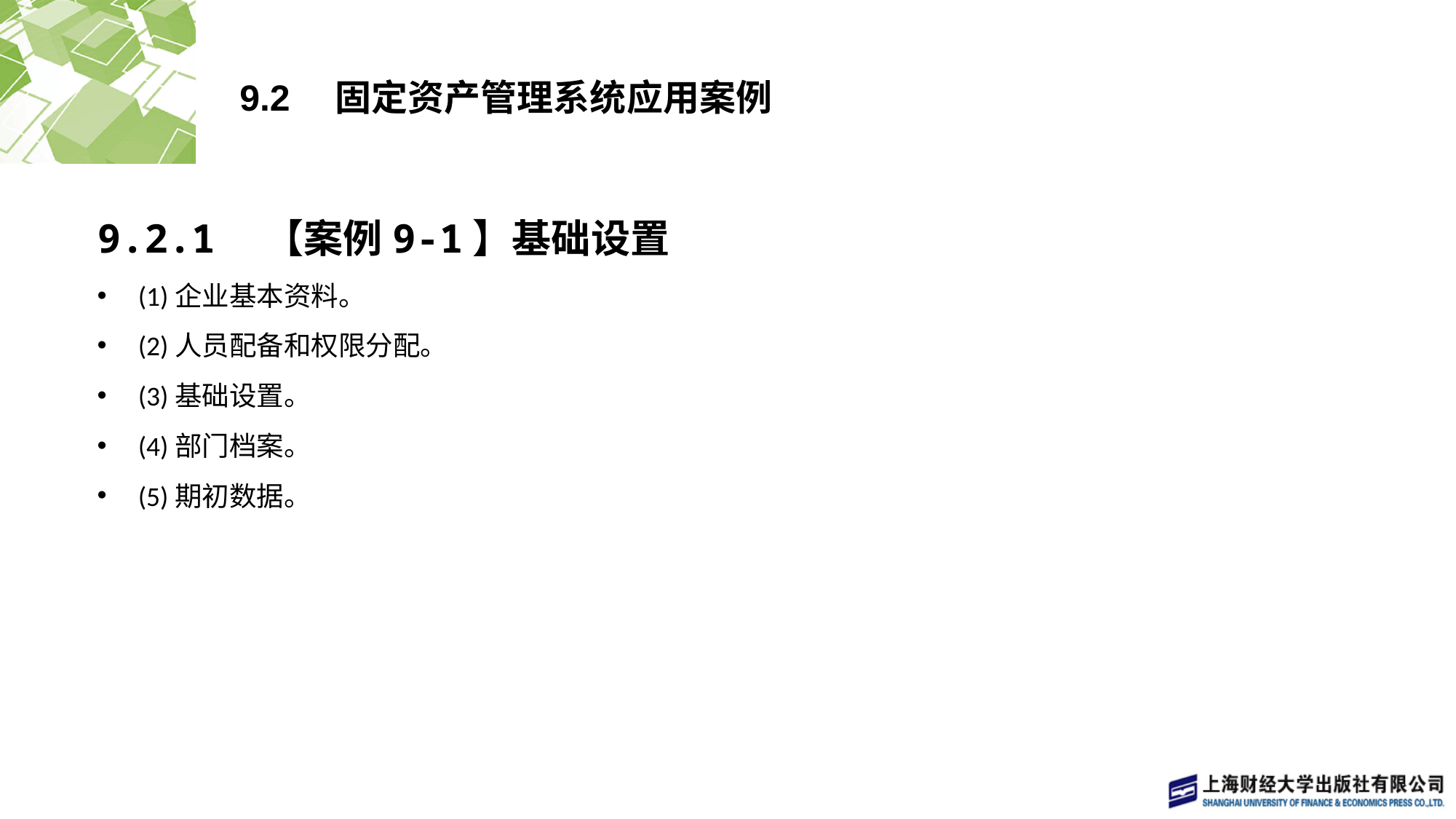

# 9.2　固定资产管理系统应用案例
9.2.1　【案例9-1】基础设置
(1)企业基本资料。
(2)人员配备和权限分配。
(3)基础设置。
(4)部门档案。
(5)期初数据。